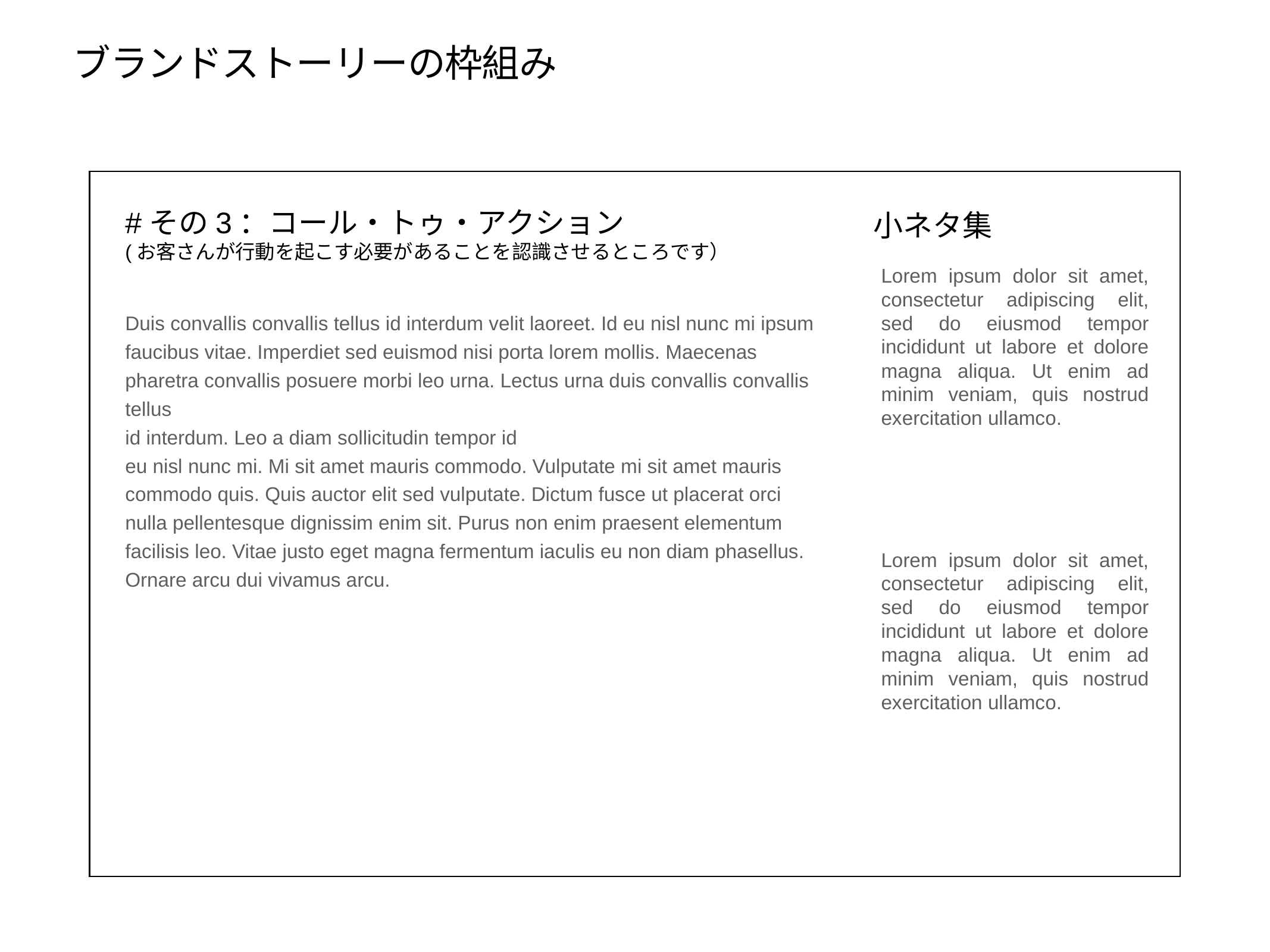

30
# ブランドストーリーの枠組み

#その3：コール・トゥ・アクション
(お客さんが行動を起こす必要があることを認識させるところです）
小ネタ集
Lorem ipsum dolor sit amet, consectetur adipiscing elit, sed do eiusmod tempor incididunt ut labore et dolore magna aliqua. Ut enim ad minim veniam, quis nostrud exercitation ullamco.
Duis convallis convallis tellus id interdum velit laoreet. Id eu nisl nunc mi ipsum faucibus vitae. Imperdiet sed euismod nisi porta lorem mollis. Maecenas pharetra convallis posuere morbi leo urna. Lectus urna duis convallis convallis tellus
id interdum. Leo a diam sollicitudin tempor id
eu nisl nunc mi. Mi sit amet mauris commodo. Vulputate mi sit amet mauris commodo quis. Quis auctor elit sed vulputate. Dictum fusce ut placerat orci nulla pellentesque dignissim enim sit. Purus non enim praesent elementum facilisis leo. Vitae justo eget magna fermentum iaculis eu non diam phasellus. Ornare arcu dui vivamus arcu.
Lorem ipsum dolor sit amet, consectetur adipiscing elit, sed do eiusmod tempor incididunt ut labore et dolore magna aliqua. Ut enim ad minim veniam, quis nostrud exercitation ullamco.